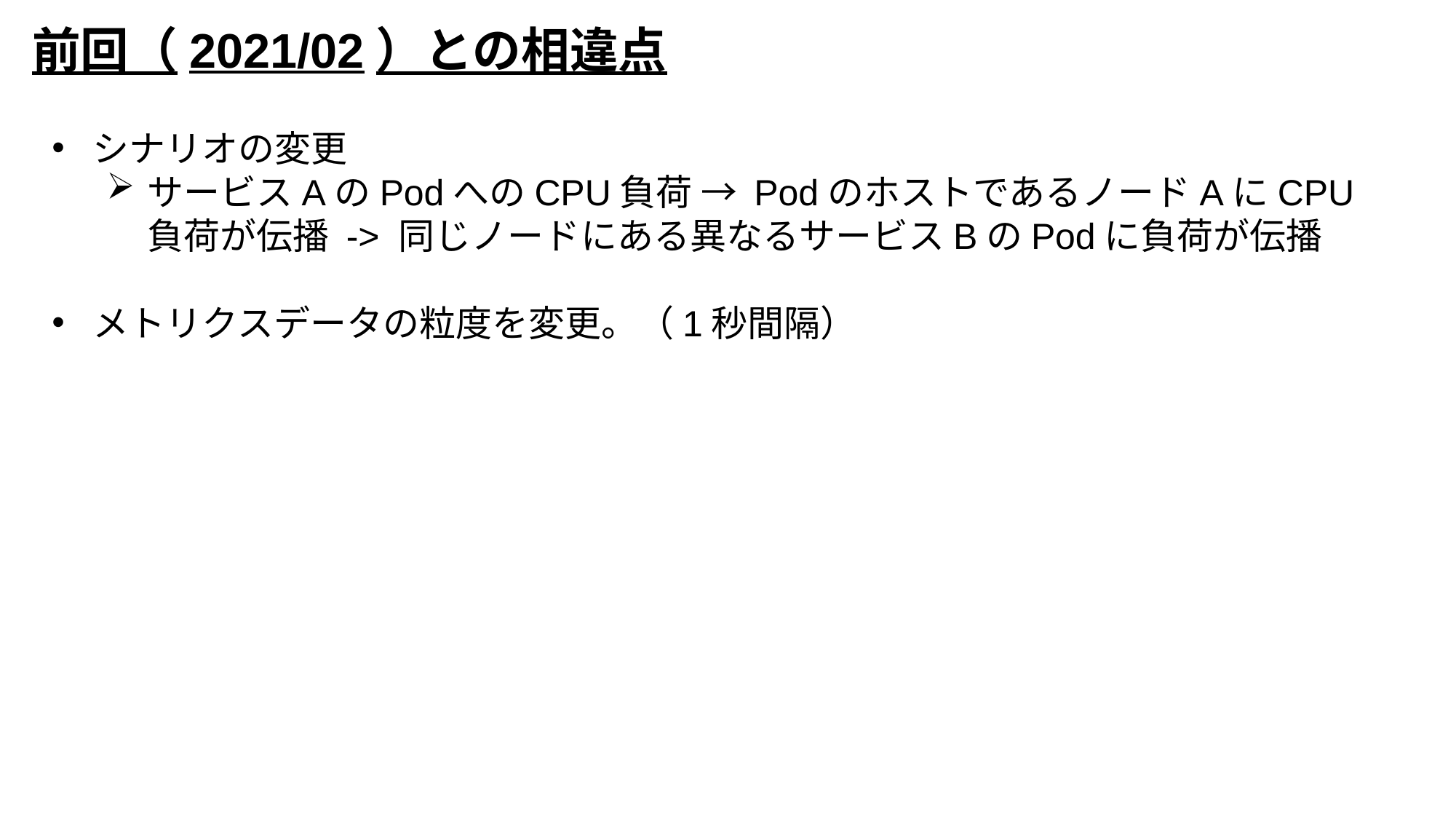

前回（2021/02）との相違点
シナリオの変更
サービスAのPodへのCPU負荷 → PodのホストであるノードAにCPU負荷が伝播 -> 同じノードにある異なるサービスBのPodに負荷が伝播

メトリクスデータの粒度を変更。（1秒間隔）